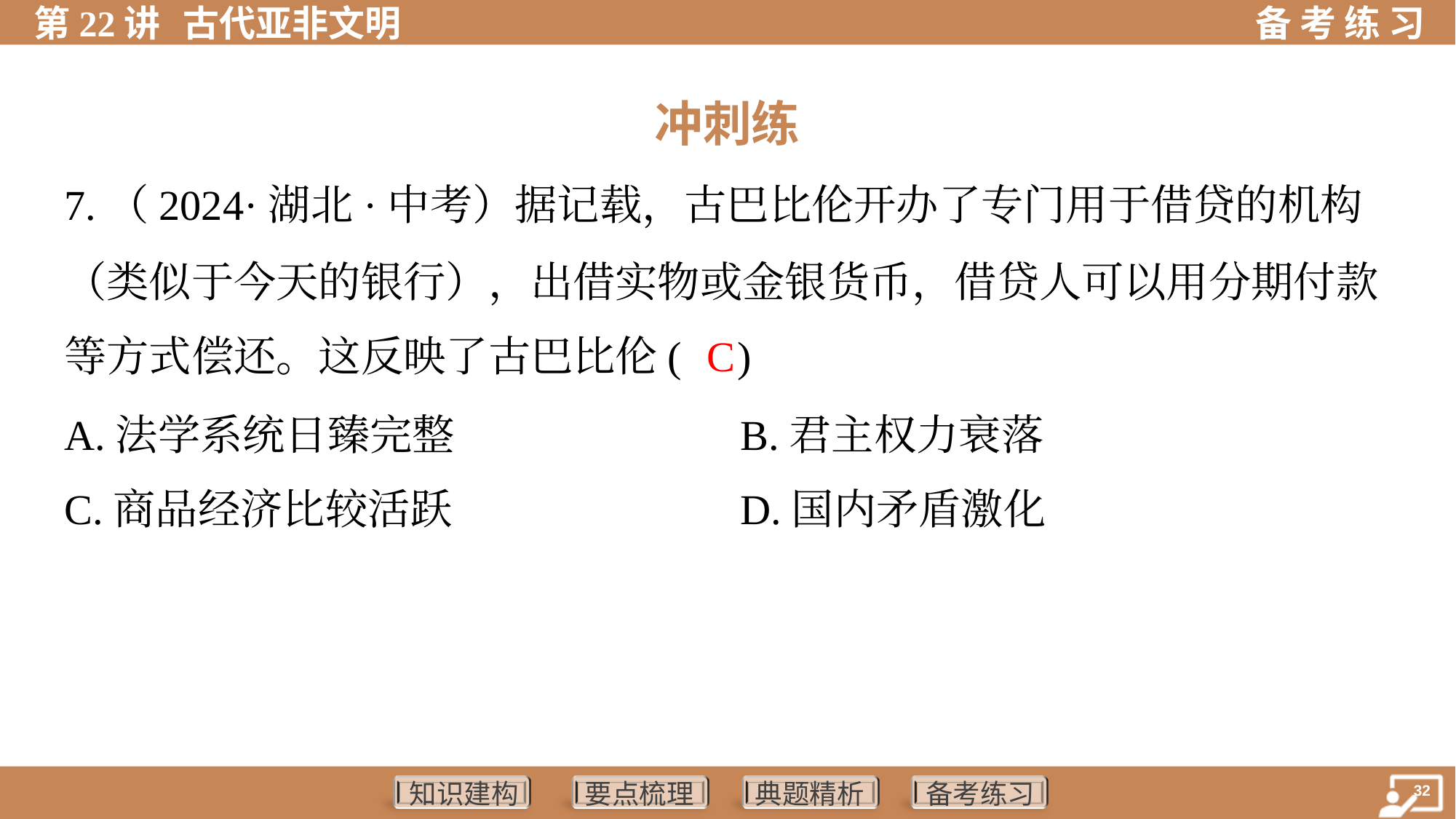

冲刺练
7.（2024·湖北·中考）据记载，古巴比伦开办了专门用于借贷的机构
（类似于今天的银行），出借实物或金银货币，借贷人可以用分期付款
等方式偿还。这反映了古巴比伦(     )
C
A.法学系统日臻完整	B.君主权力衰落
C.商品经济比较活跃	D.国内矛盾激化